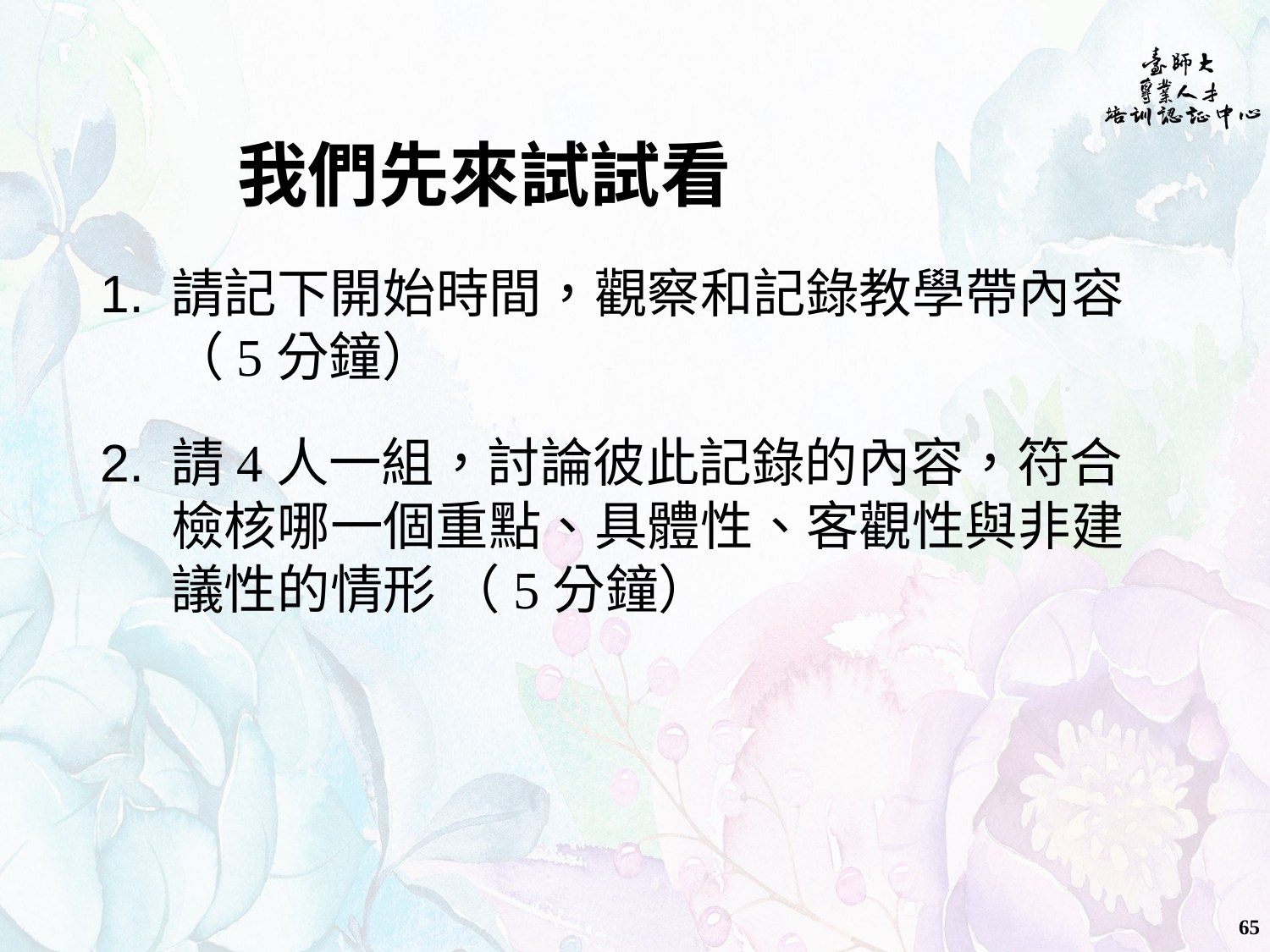

# 我們先來試試看
請記下開始時間，觀察和記錄教學帶內容
（5分鐘）
請4人一組，討論彼此記錄的內容，符合檢核哪一個重點、具體性、客觀性與非建議性的情形 （5分鐘）

65